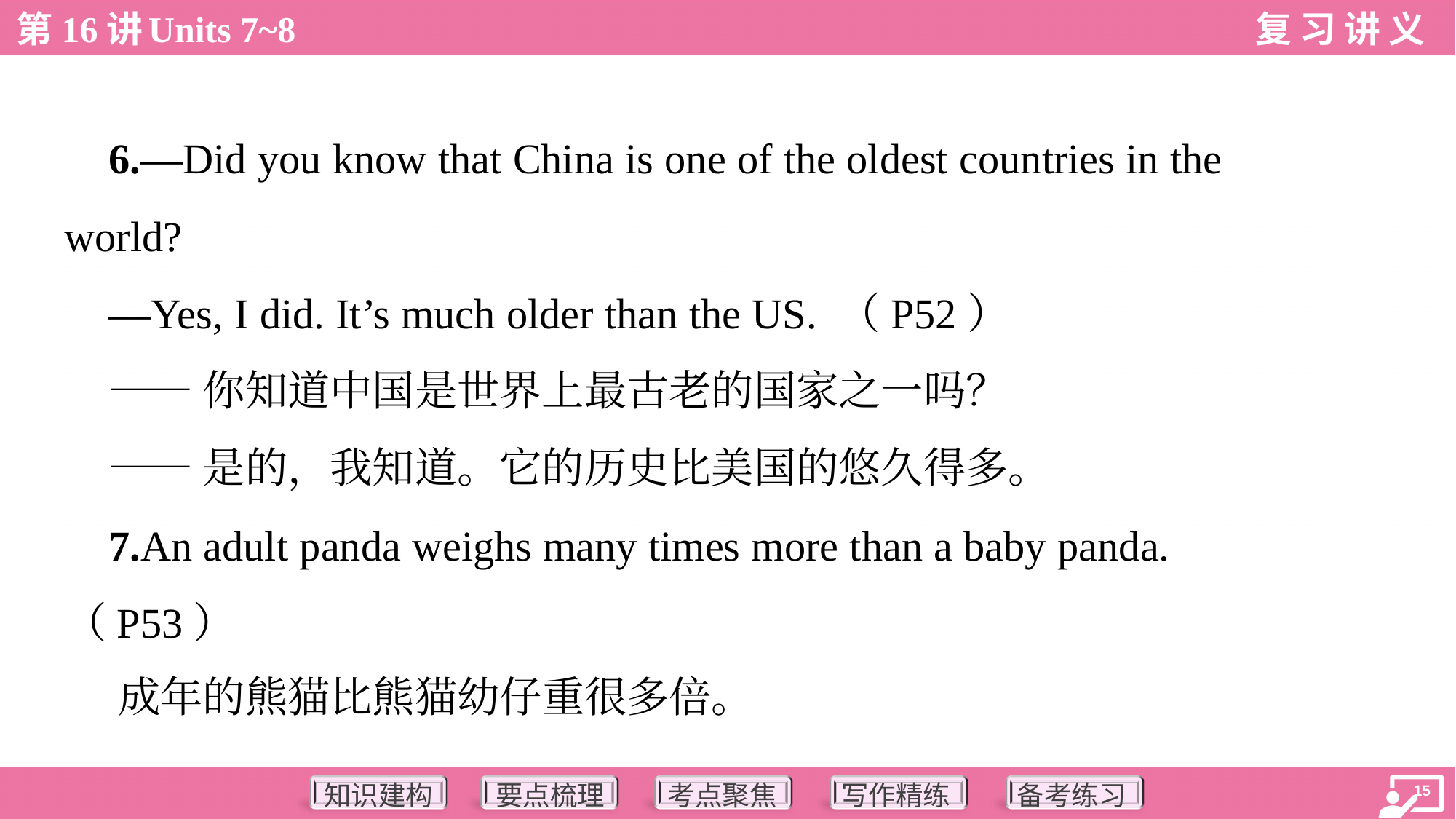

6.—Did you know that China is one of the oldest countries in the
world?
    —Yes, I did. It’s much older than the US. （P52）
    ——你知道中国是世界上最古老的国家之一吗？
    ——是的，我知道。它的历史比美国的悠久得多。
    7.An adult panda weighs many times more than a baby panda.
（P53）
    成年的熊猫比熊猫幼仔重很多倍。